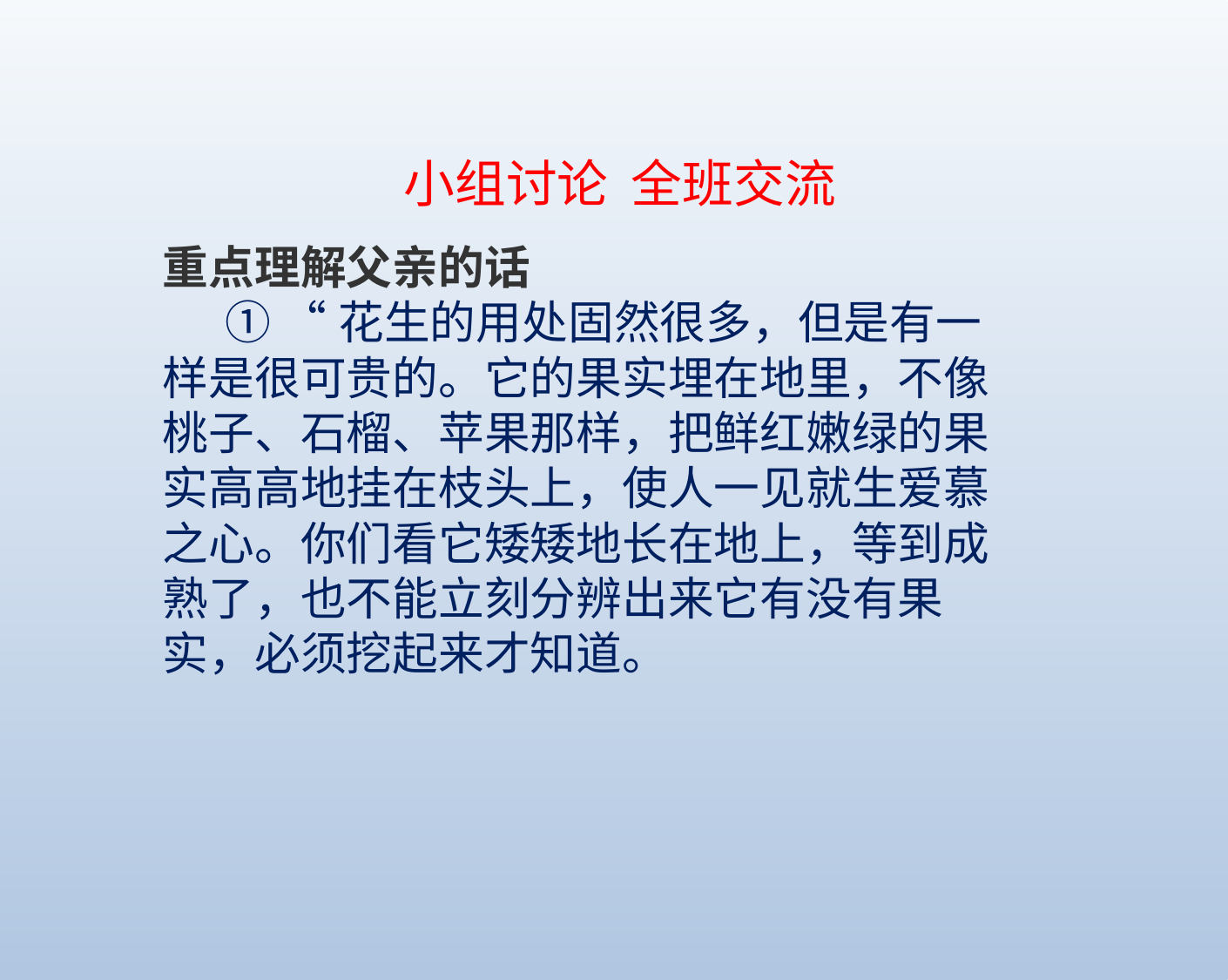

小组讨论  全班交流
重点理解父亲的话
      ① “花生的用处固然很多，但是有一样是很可贵的。它的果实埋在地里，不像桃子、石榴、苹果那样，把鲜红嫩绿的果实高高地挂在枝头上，使人一见就生爱慕之心。你们看它矮矮地长在地上，等到成熟了，也不能立刻分辨出来它有没有果实，必须挖起来才知道。